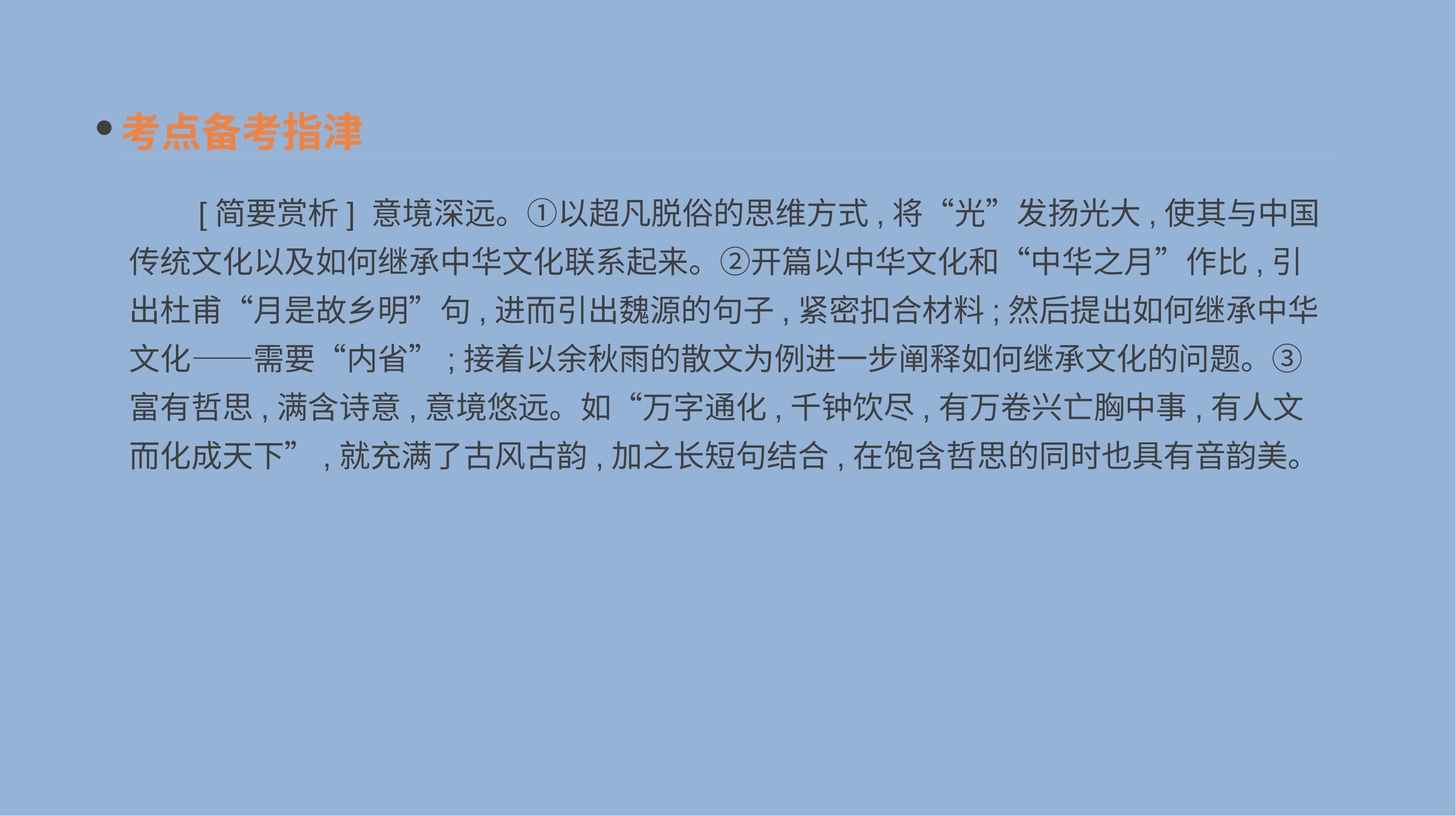

考点备考指津

　　[简要赏析] 意境深远。①以超凡脱俗的思维方式,将“光”发扬光大,使其与中国传统文化以及如何继承中华文化联系起来。②开篇以中华文化和“中华之月”作比,引出杜甫“月是故乡明”句,进而引出魏源的句子,紧密扣合材料;然后提出如何继承中华文化——需要“内省”;接着以余秋雨的散文为例进一步阐释如何继承文化的问题。③富有哲思,满含诗意,意境悠远。如“万字通化,千钟饮尽,有万卷兴亡胸中事,有人文而化成天下”,就充满了古风古韵,加之长短句结合,在饱含哲思的同时也具有音韵美。